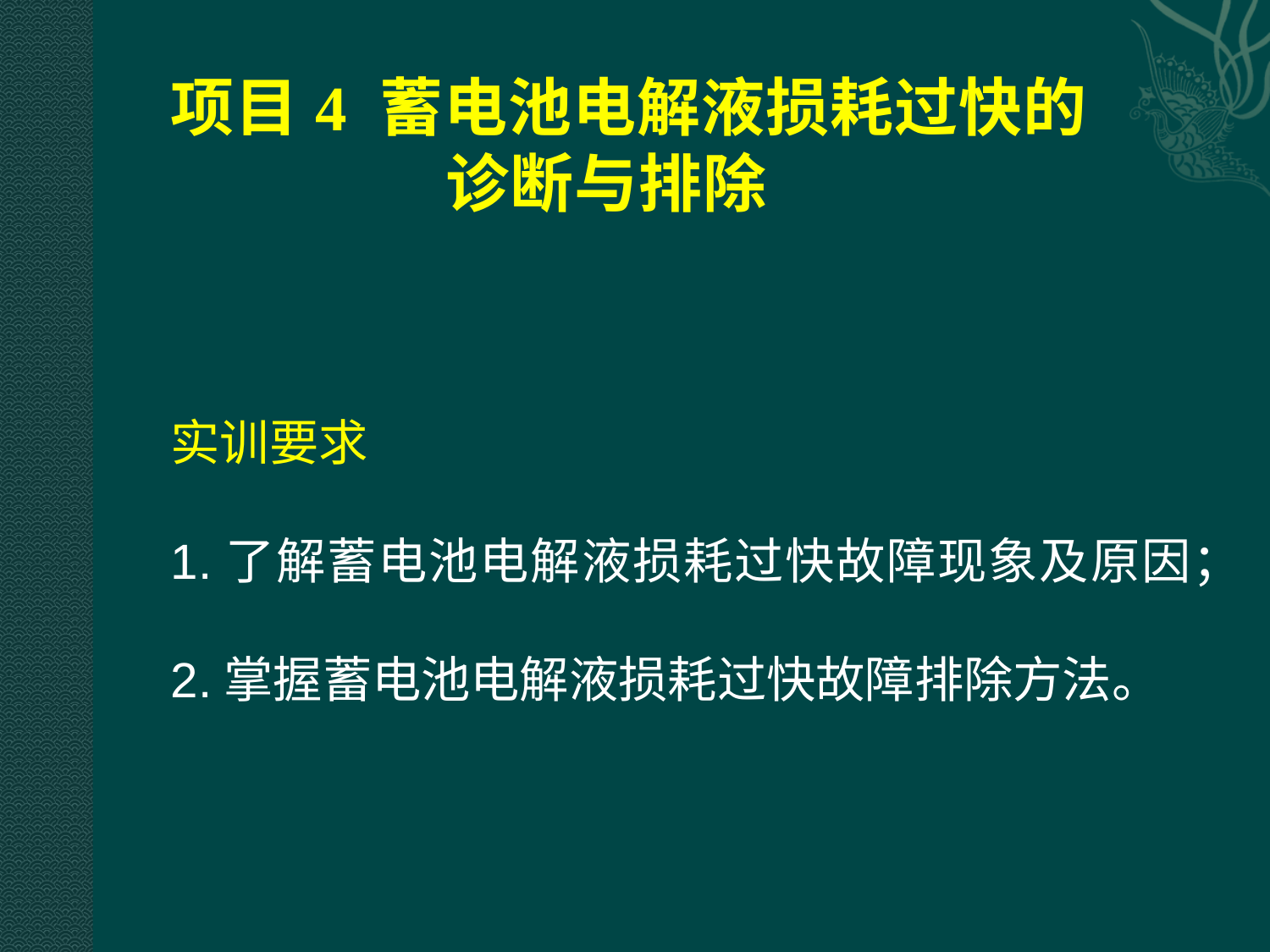

项目4 蓄电池电解液损耗过快的
                 诊断与排除
实训要求
1.了解蓄电池电解液损耗过快故障现象及原因；
2.掌握蓄电池电解液损耗过快故障排除方法。